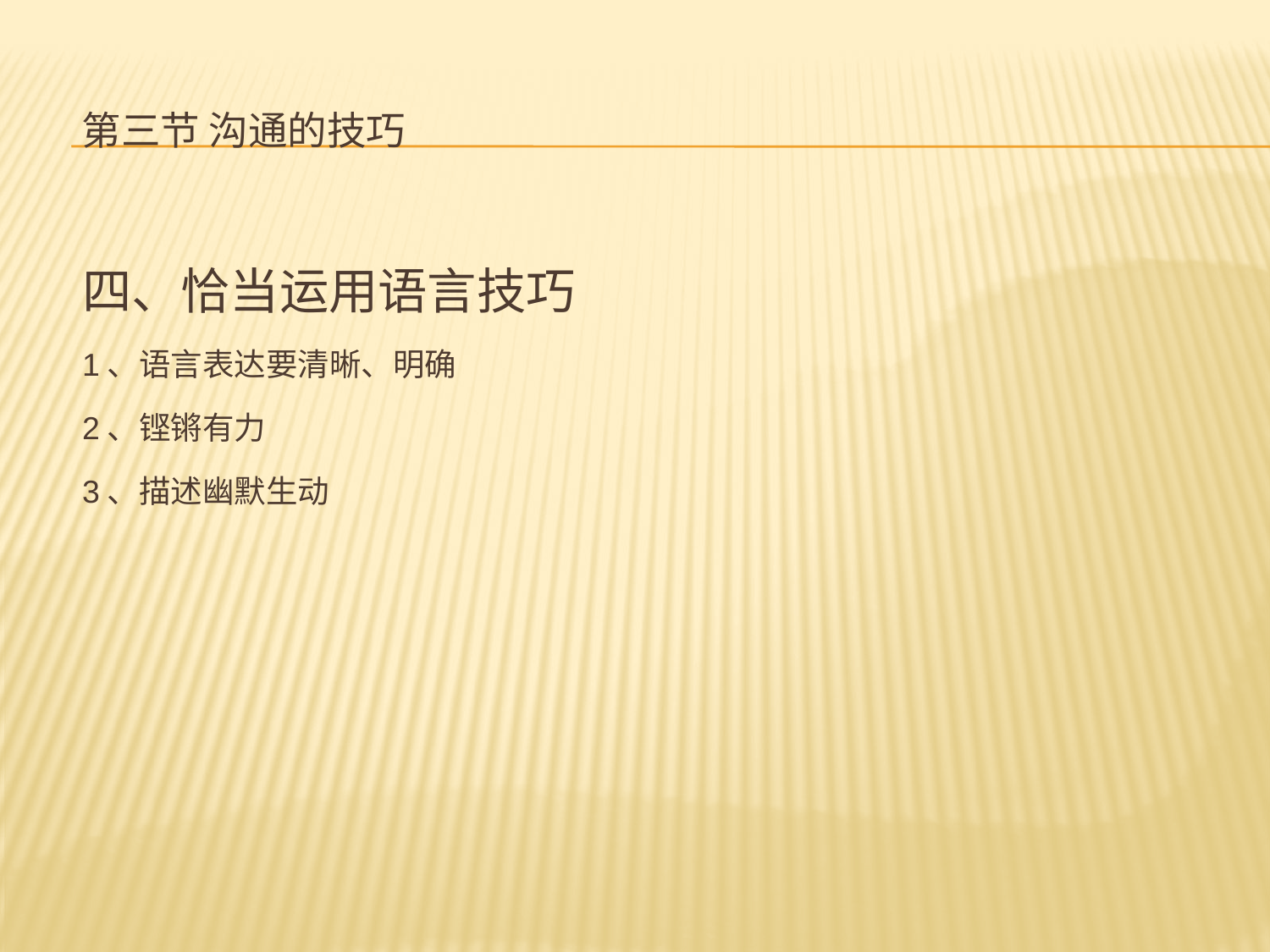

# 第三节 沟通的技巧
四、恰当运用语言技巧
1、语言表达要清晰、明确
2、铿锵有力
3、描述幽默生动